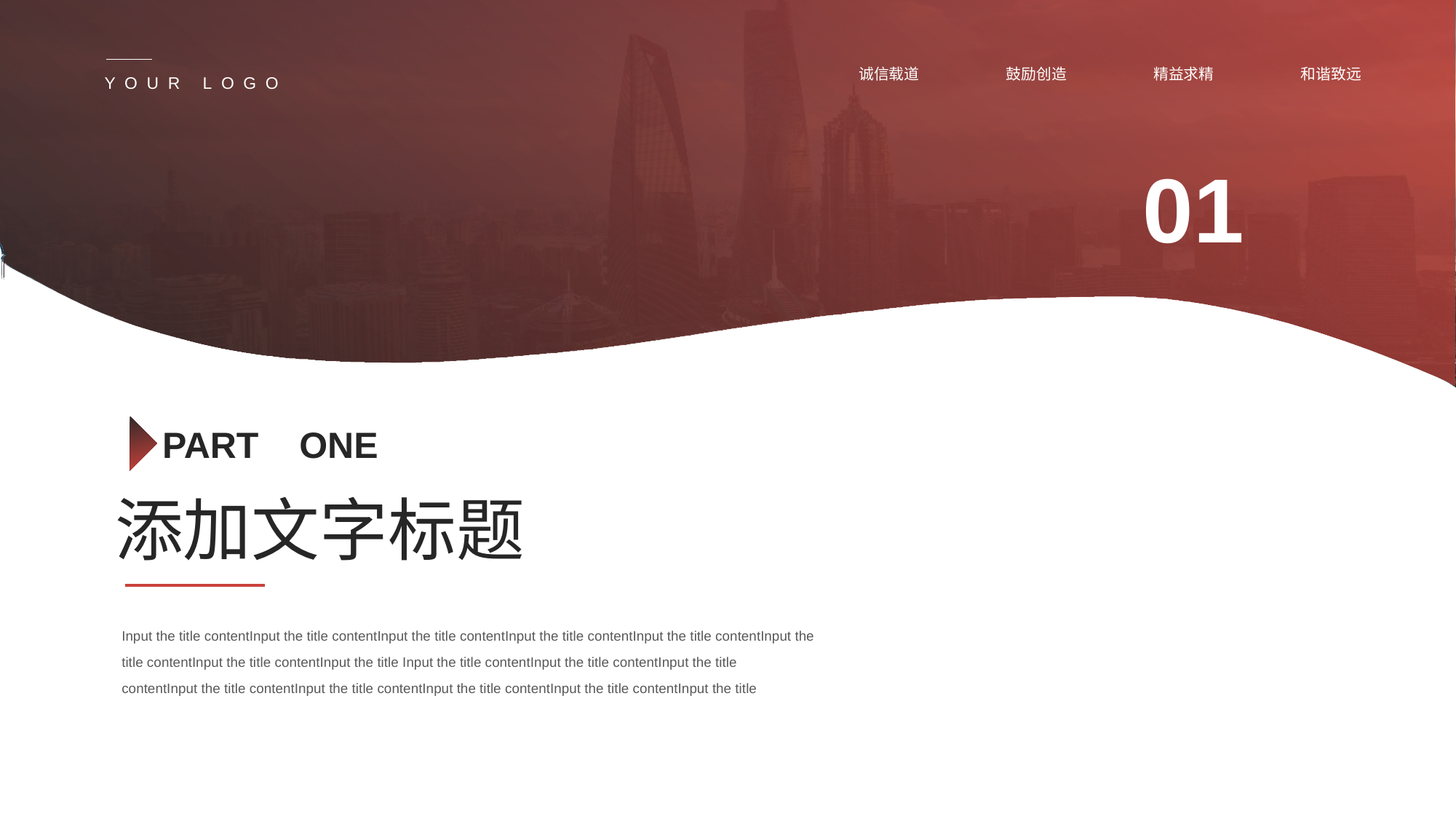

诚信载道
鼓励创造
精益求精
和谐致远
YOUR LOGO
01
PART    ONE

添加文字标题
Input the title contentInput the title contentInput the title contentInput the title contentInput the title contentInput the title contentInput the title contentInput the title Input the title contentInput the title contentInput the title contentInput the title contentInput the title contentInput the title contentInput the title contentInput the title